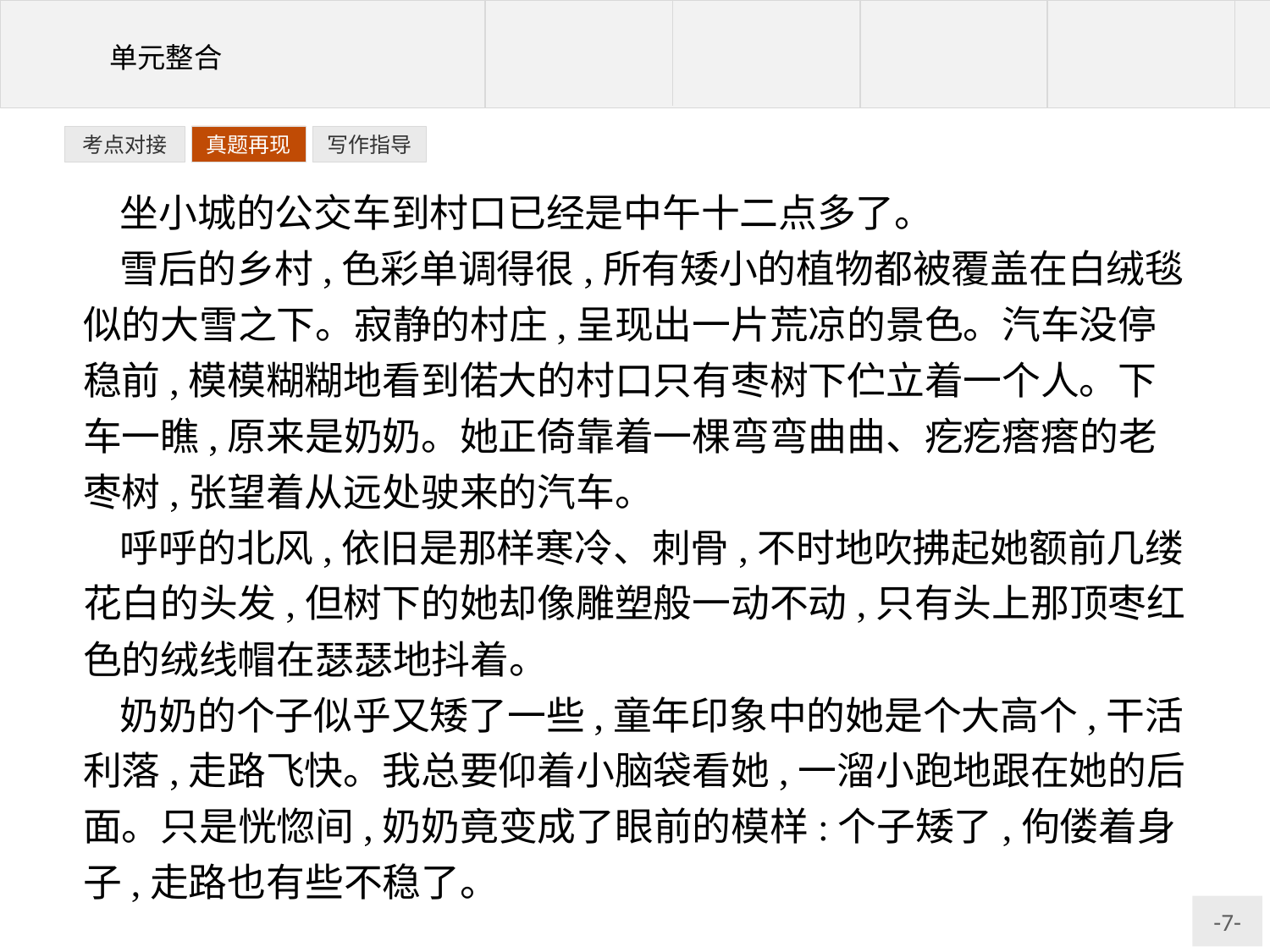

写作指导
考点对接
真题再现
坐小城的公交车到村口已经是中午十二点多了。
雪后的乡村,色彩单调得很,所有矮小的植物都被覆盖在白绒毯似的大雪之下。寂静的村庄,呈现出一片荒凉的景色。汽车没停稳前,模模糊糊地看到偌大的村口只有枣树下伫立着一个人。下车一瞧,原来是奶奶。她正倚靠着一棵弯弯曲曲、疙疙瘩瘩的老枣树,张望着从远处驶来的汽车。
呼呼的北风,依旧是那样寒冷、刺骨,不时地吹拂起她额前几缕花白的头发,但树下的她却像雕塑般一动不动,只有头上那顶枣红色的绒线帽在瑟瑟地抖着。
奶奶的个子似乎又矮了一些,童年印象中的她是个大高个,干活利落,走路飞快。我总要仰着小脑袋看她,一溜小跑地跟在她的后面。只是恍惚间,奶奶竟变成了眼前的模样:个子矮了,佝偻着身子,走路也有些不稳了。